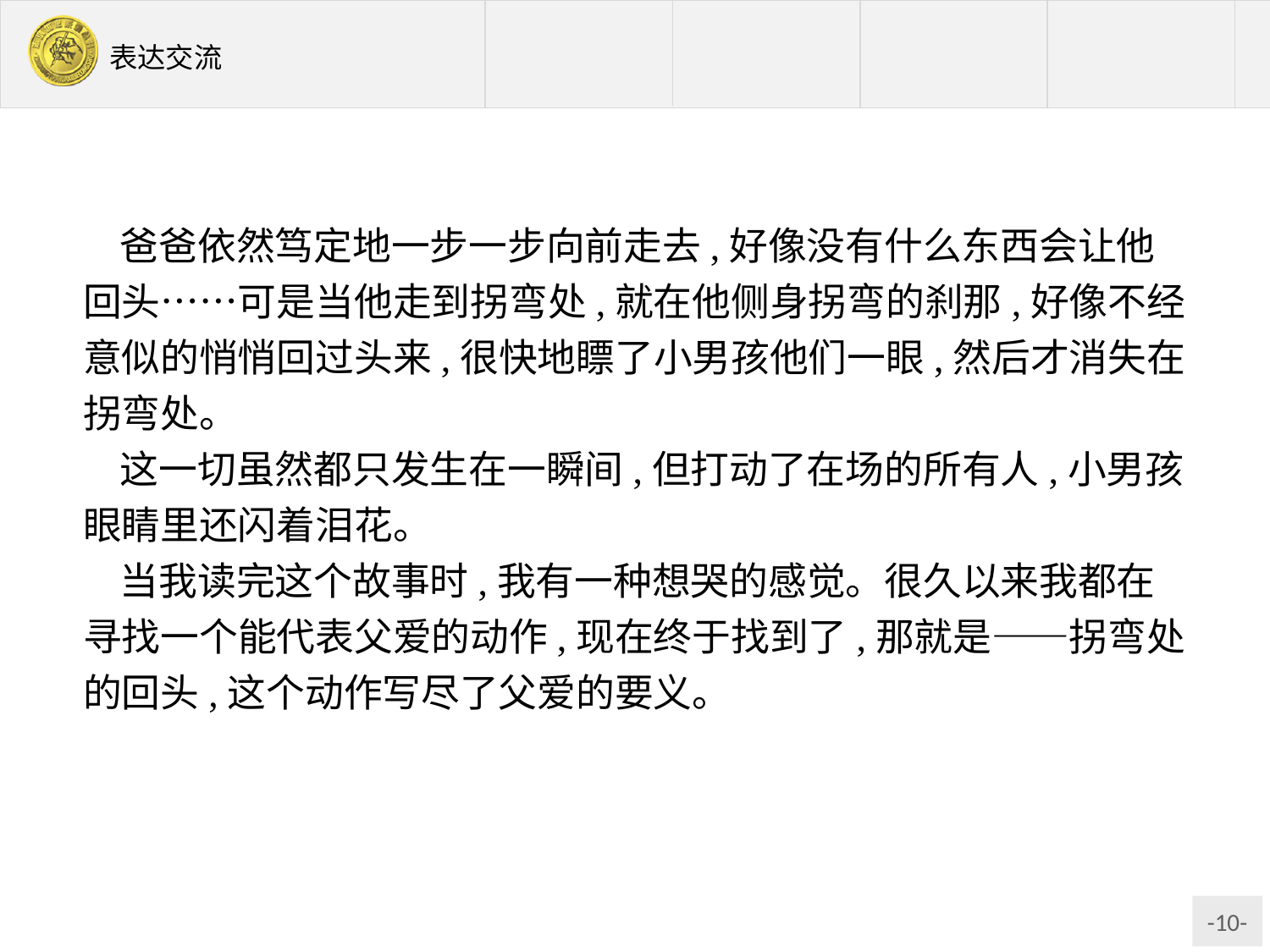

爸爸依然笃定地一步一步向前走去,好像没有什么东西会让他回头……可是当他走到拐弯处,就在他侧身拐弯的刹那,好像不经意似的悄悄回过头来,很快地瞟了小男孩他们一眼,然后才消失在拐弯处。
这一切虽然都只发生在一瞬间,但打动了在场的所有人,小男孩眼睛里还闪着泪花。
当我读完这个故事时,我有一种想哭的感觉。很久以来我都在寻找一个能代表父爱的动作,现在终于找到了,那就是——拐弯处的回头,这个动作写尽了父爱的要义。